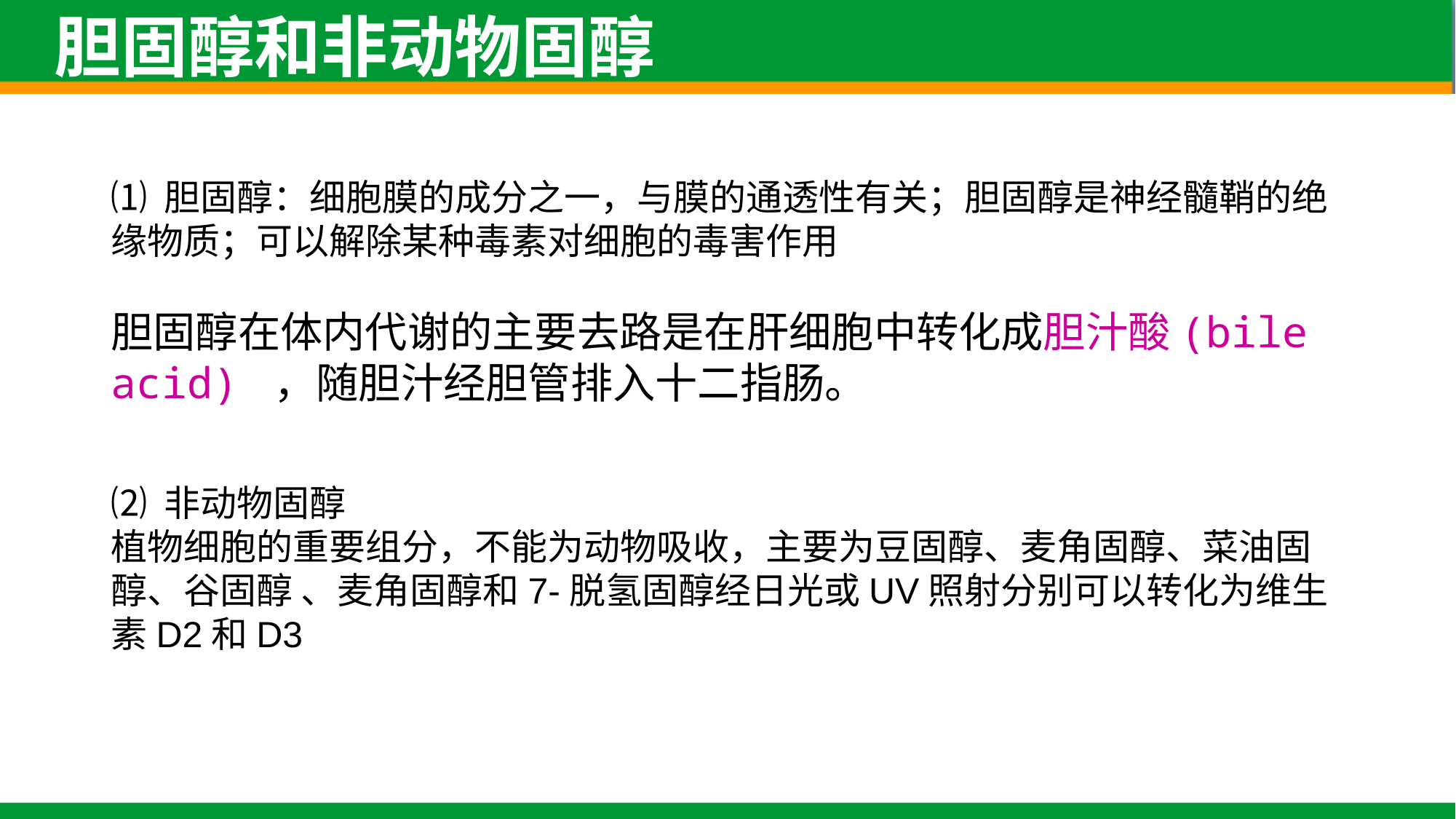

胆固醇和非动物固醇
⑴ 胆固醇：细胞膜的成分之一，与膜的通透性有关；胆固醇是神经髓鞘的绝缘物质；可以解除某种毒素对细胞的毒害作用

胆固醇在体内代谢的主要去路是在肝细胞中转化成胆汁酸(bile acid) ，随胆汁经胆管排入十二指肠。

⑵ 非动物固醇
植物细胞的重要组分，不能为动物吸收，主要为豆固醇、麦角固醇、菜油固醇、谷固醇 、麦角固醇和7-脱氢固醇经日光或UV照射分别可以转化为维生素D2和D3